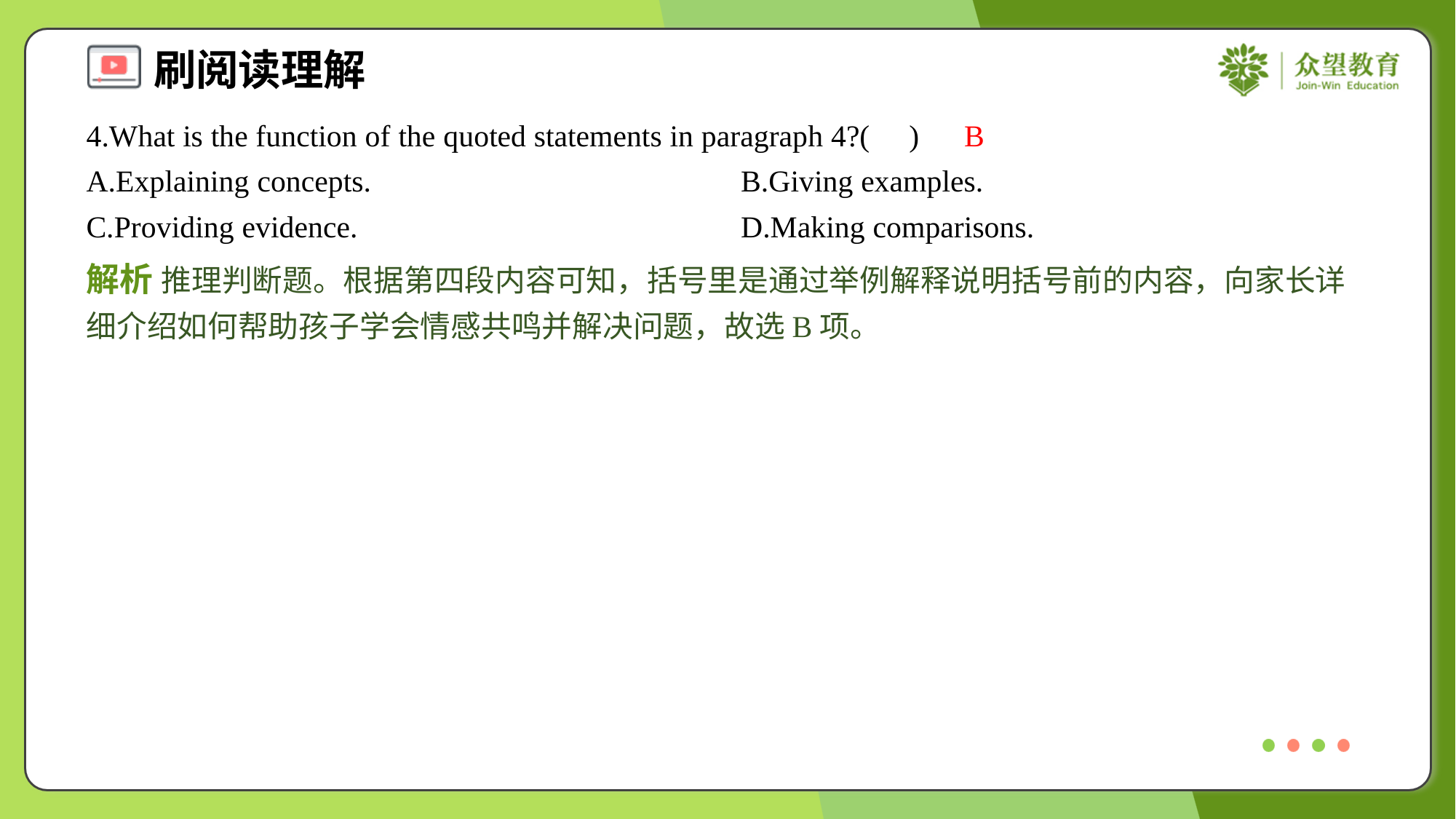

4.What is the function of the quoted statements in paragraph 4?(     )
B
A.Explaining concepts.	B.Giving examples.
C.Providing evidence.	D.Making comparisons.
解析 推理判断题。根据第四段内容可知，括号里是通过举例解释说明括号前的内容，向家长详细介绍如何帮助孩子学会情感共鸣并解决问题，故选B项。